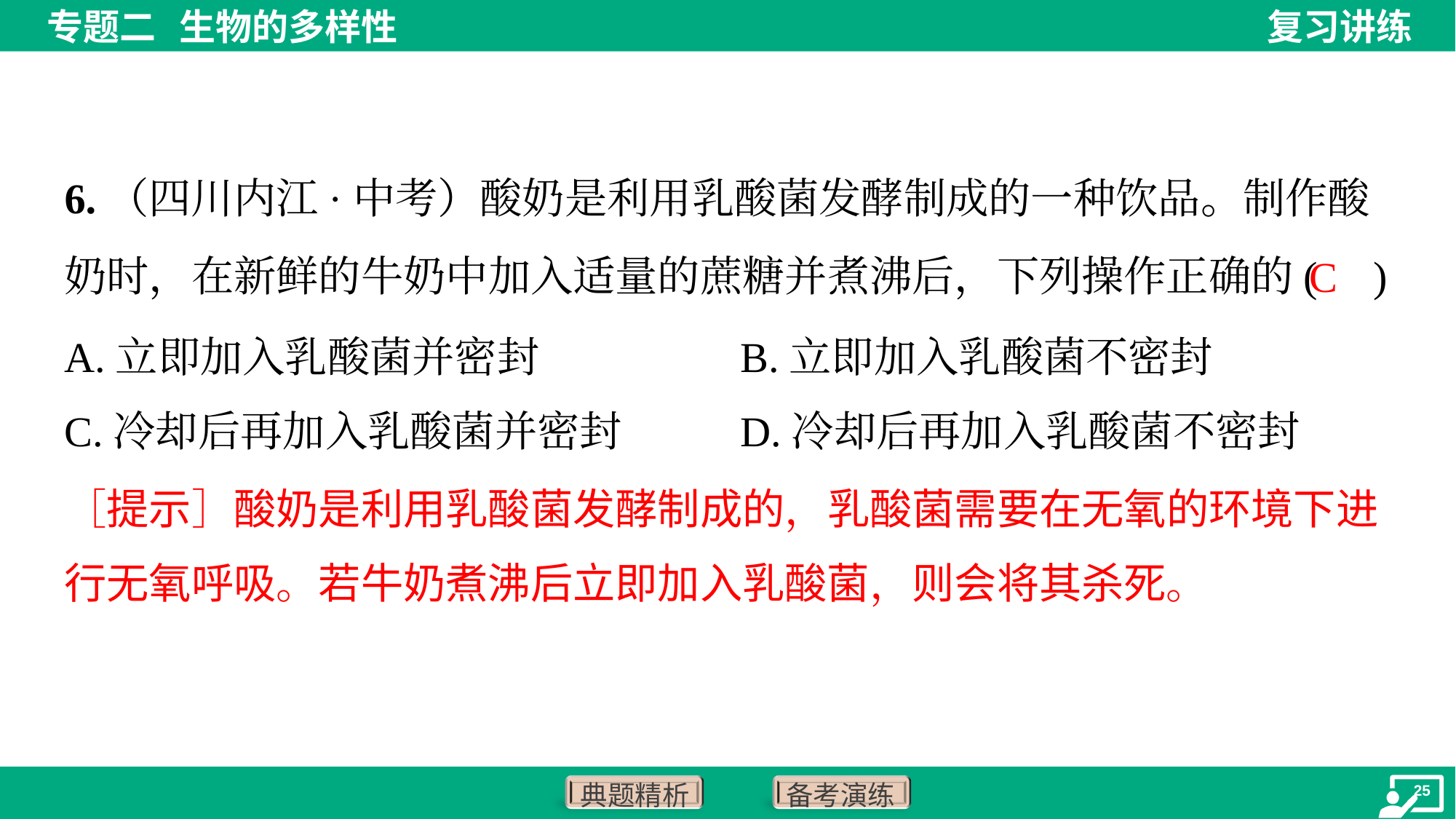

6.（四川内江·中考）酸奶是利用乳酸菌发酵制成的一种饮品。制作酸奶时，在新鲜的牛奶中加入适量的蔗糖并煮沸后，下列操作正确的(     )
C
A.立即加入乳酸菌并密封	B.立即加入乳酸菌不密封
C.冷却后再加入乳酸菌并密封	D.冷却后再加入乳酸菌不密封
［提示］酸奶是利用乳酸菌发酵制成的，乳酸菌需要在无氧的环境下进
行无氧呼吸。若牛奶煮沸后立即加入乳酸菌，则会将其杀死。